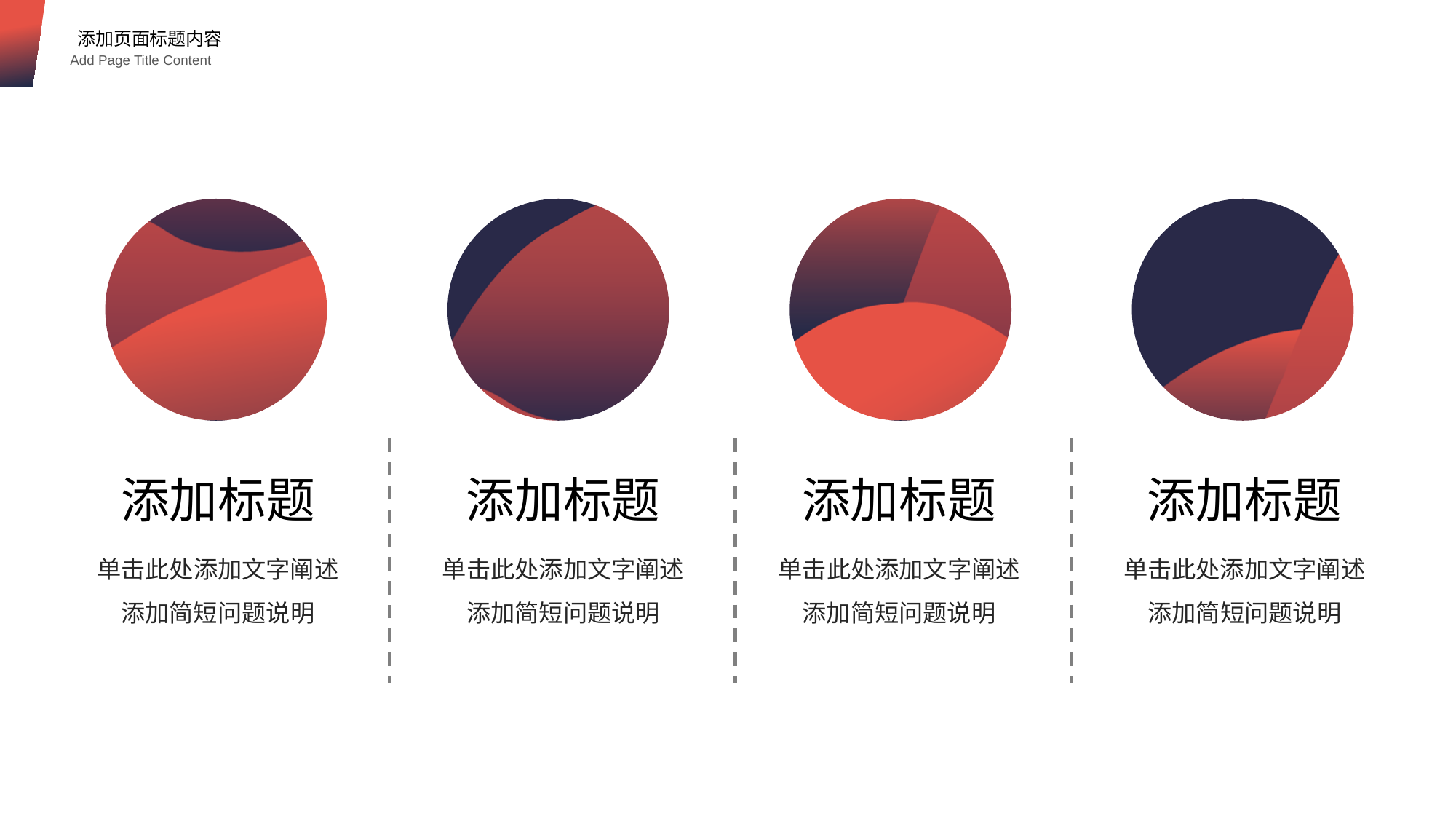

添加页面标题内容
Add Page Title Content

添加标题
添加标题
添加标题
添加标题
单击此处添加文字阐述添加简短问题说明
单击此处添加文字阐述添加简短问题说明
单击此处添加文字阐述添加简短问题说明
单击此处添加文字阐述添加简短问题说明